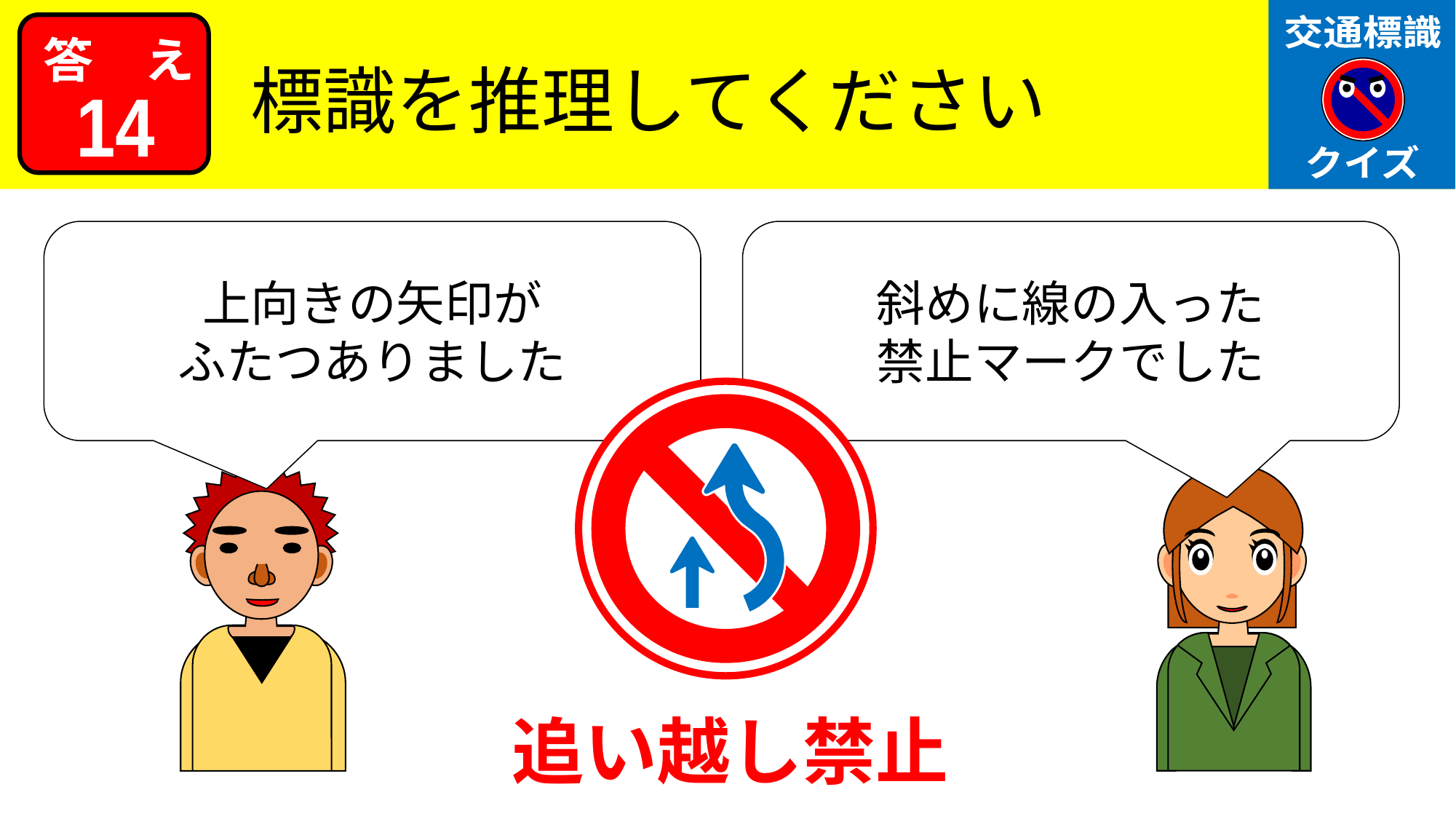

交通標識

クイズ

答　え
標識を推理してください
14
上向きの矢印が
ふたつありました
斜めに線の入った
禁止マークでした

追い越し禁止